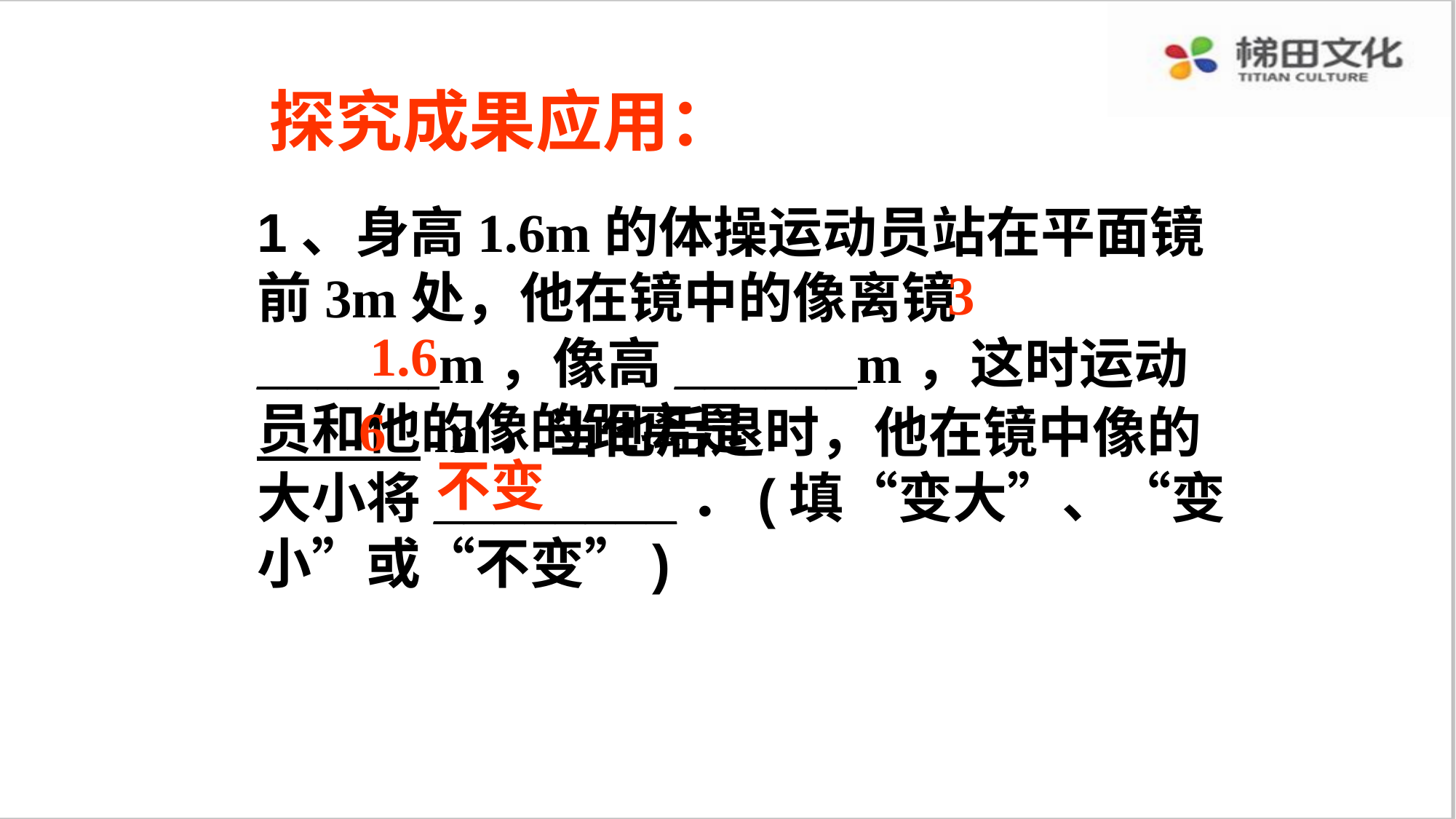

探究成果应用：
1、身高1.6m的体操运动员站在平面镜前3m处，他在镜中的像离镜______m，像高______m，这时运动员和他的像的距离是
　　　m．当他后退时，他在镜中像的大小将________．(填“变大”、“变小”或“不变”)
3
1.6
6
不变